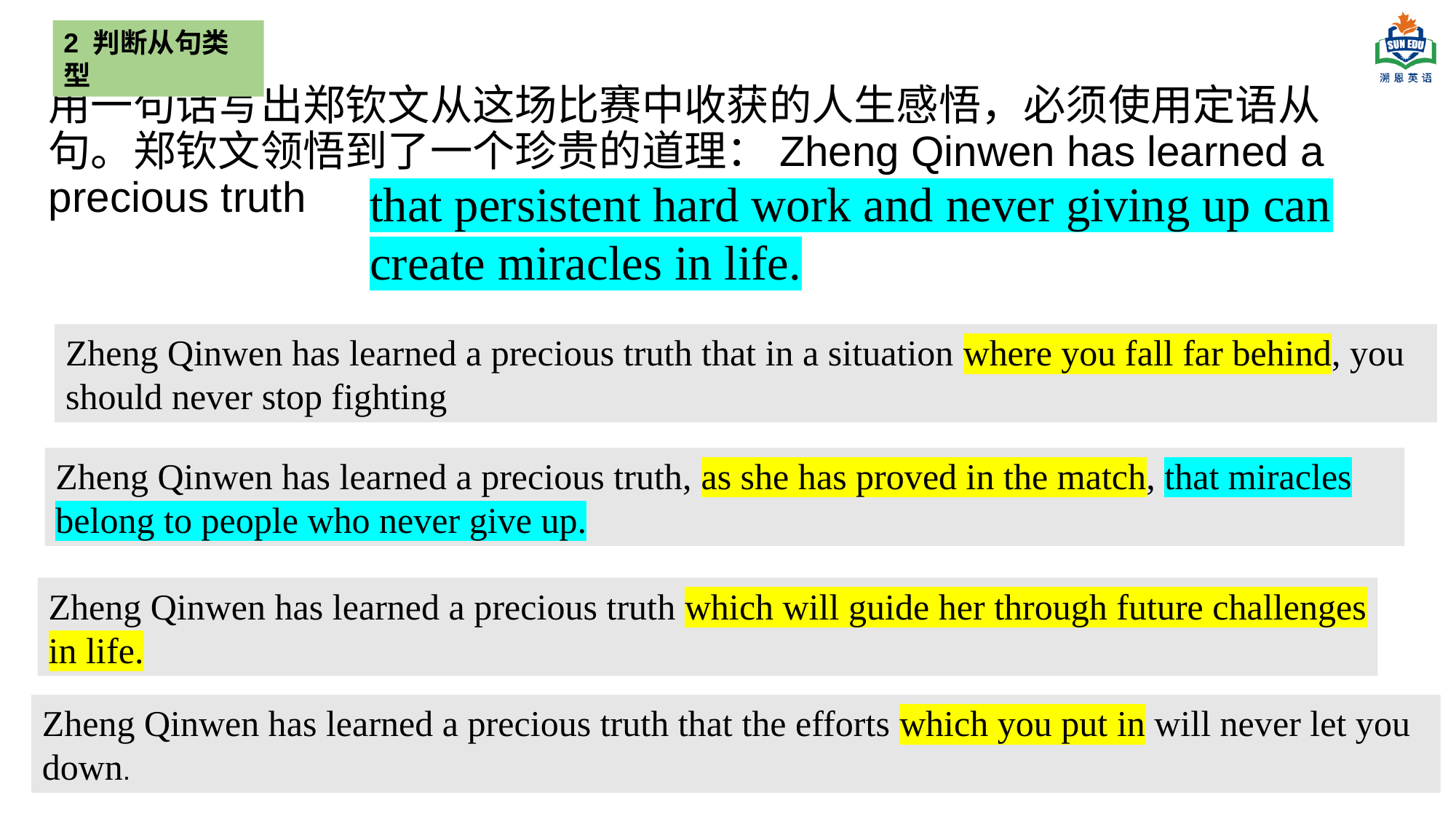

2 判断从句类型
用一句话写出郑钦文从这场比赛中收获的人生感悟，必须使用定语从句。郑钦文领悟到了一个珍贵的道理：Zheng Qinwen has learned a precious truth

that persistent hard work and never giving up can create miracles in life.
Zheng Qinwen has learned a precious truth that in a situation where you fall far behind, you should never stop fighting
Zheng Qinwen has learned a precious truth, as she has proved in the match, that miracles belong to people who never give up.
Zheng Qinwen has learned a precious truth which will guide her through future challenges in life.
Zheng Qinwen has learned a precious truth that the efforts which you put in will never let you down.